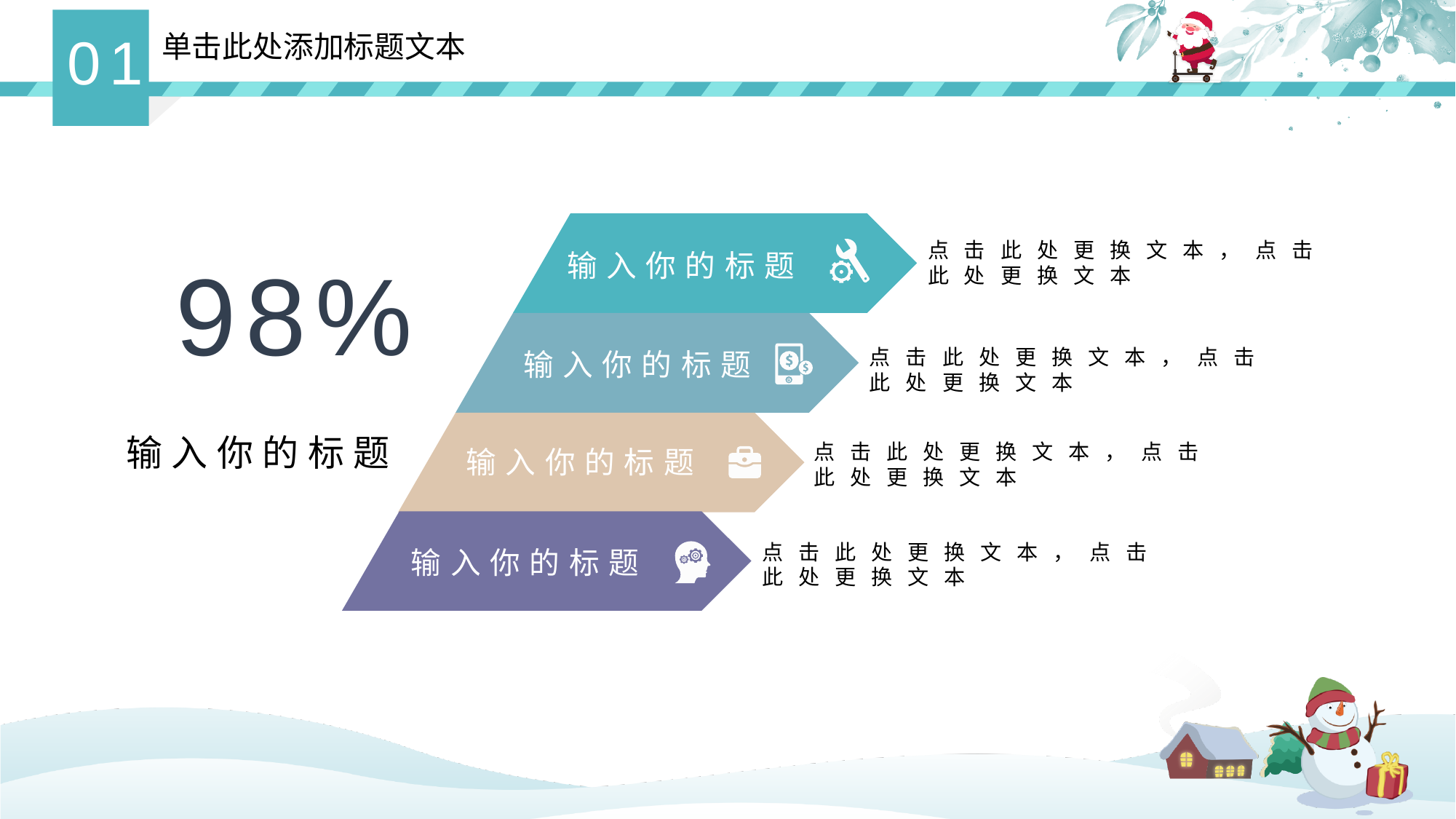

01
单击此处添加标题文本

点击此处更换文本，点击此处更换文本

输入你的标题
  98%

点击此处更换文本，点击此处更换文本
输入你的标题

输入你的标题
点击此处更换文本，点击此处更换文本
输入你的标题

点击此处更换文本，点击此处更换文本
输入你的标题